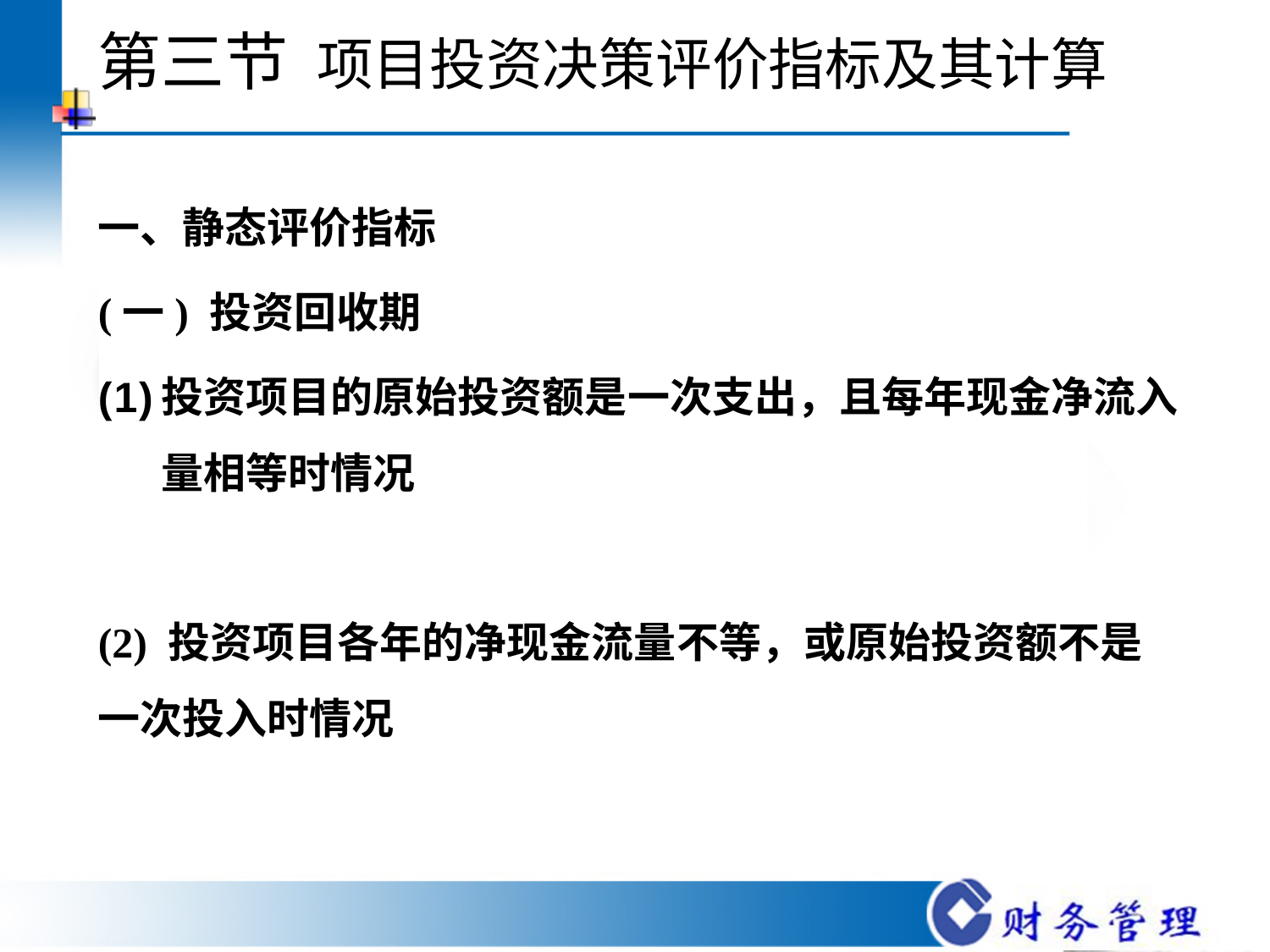

# 第三节  项目投资决策评价指标及其计算
一、静态评价指标
(一) 投资回收期
投资项目的原始投资额是一次支出，且每年现金净流入量相等时情况

(2) 投资项目各年的净现金流量不等，或原始投资额不是一次投入时情况

11